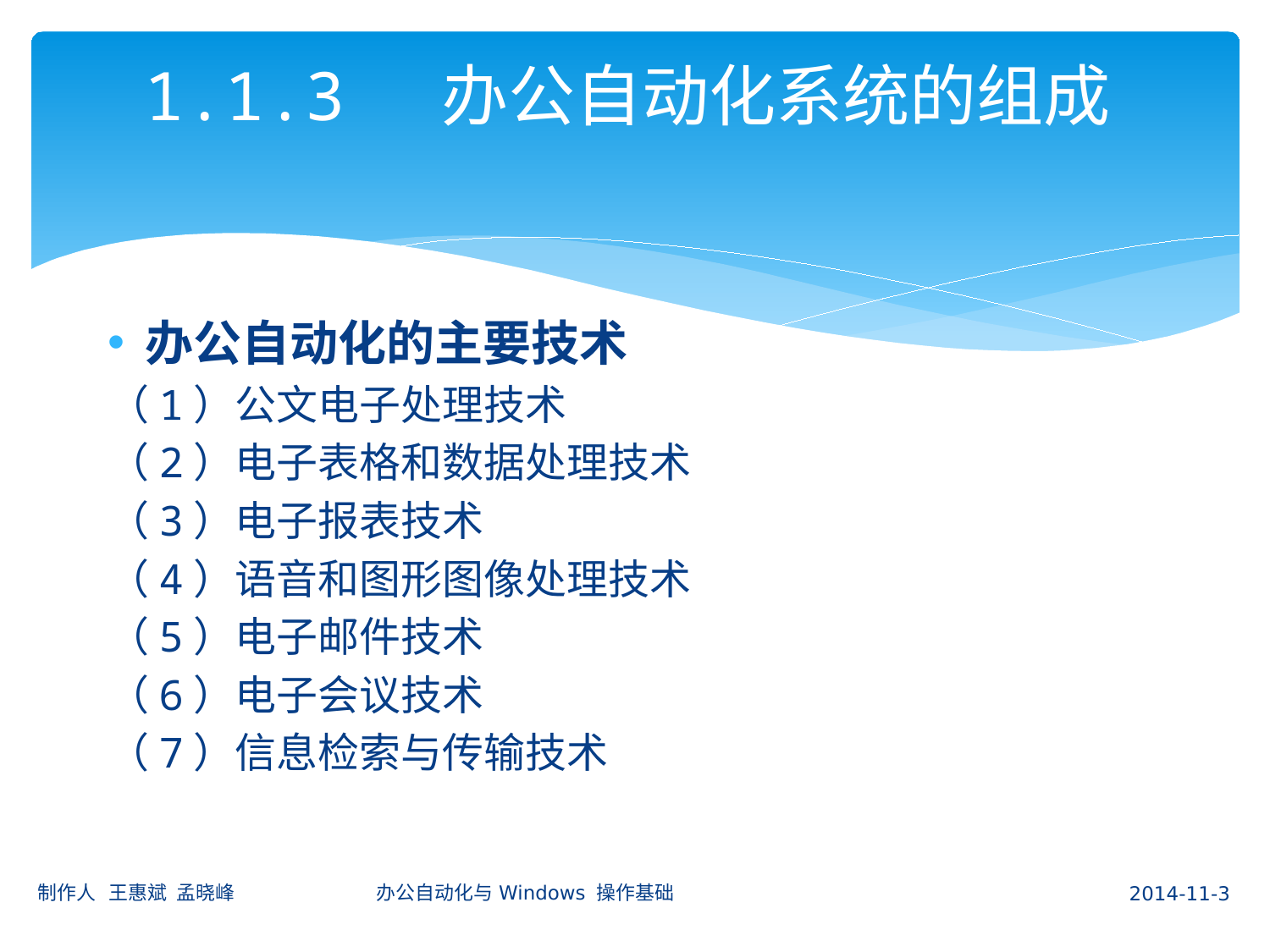

# 1.1.3  办公自动化系统的组成
办公自动化的主要技术
（1）公文电子处理技术
（2）电子表格和数据处理技术
（3）电子报表技术
（4）语音和图形图像处理技术
（5）电子邮件技术
（6）电子会议技术
（7）信息检索与传输技术

制作人   王惠斌  孟晓峰                                办公自动化与Windows 操作基础
2014-11-3